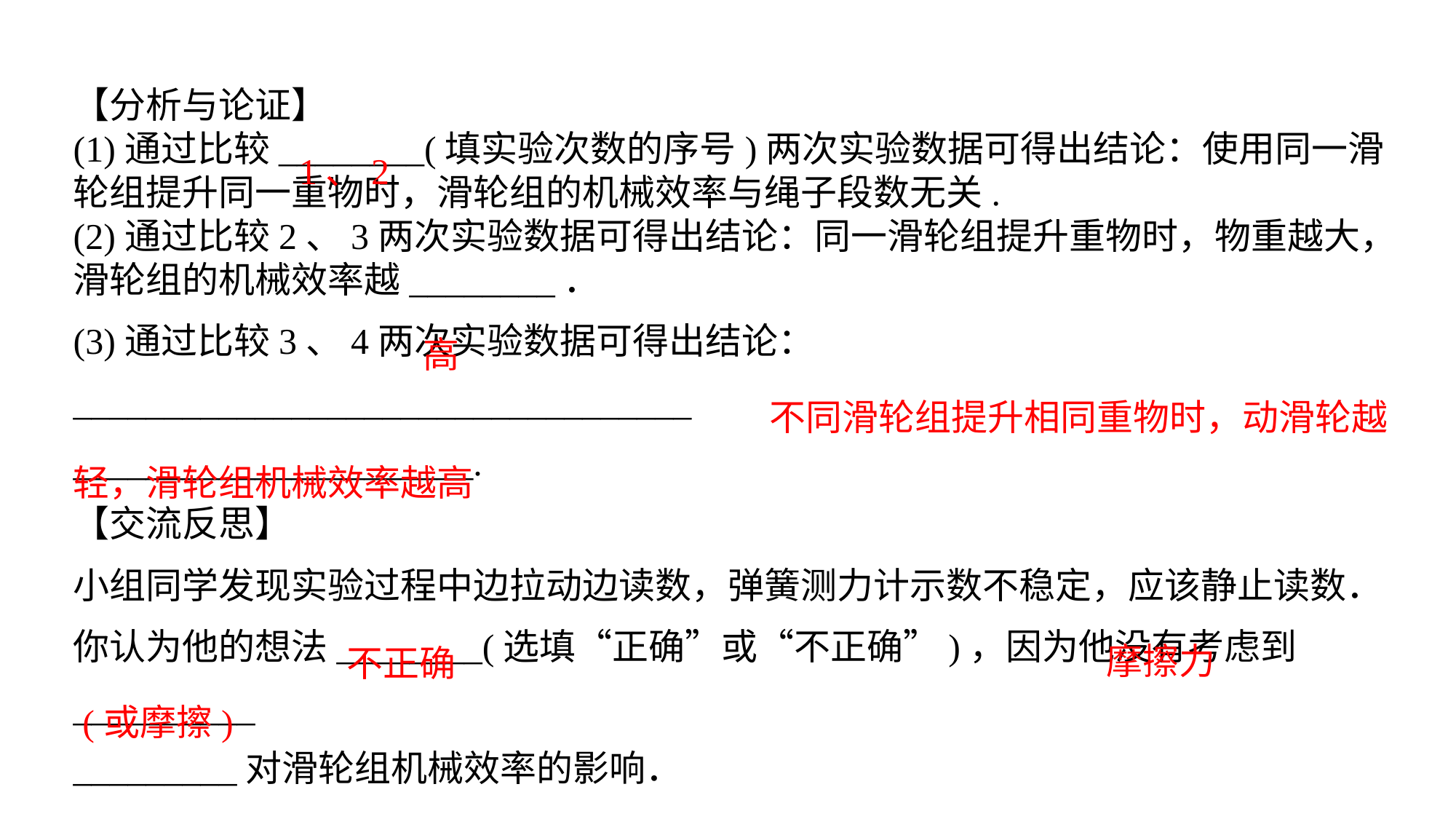

【分析与论证】(1)通过比较________(填实验次数的序号)两次实验数据可得出结论：使用同一滑轮组提升同一重物时，滑轮组的机械效率与绳子段数无关. (2)通过比较2、3两次实验数据可得出结论：同一滑轮组提升重物时，物重越大，滑轮组的机械效率越________．(3)通过比较3、4两次实验数据可得出结论：__________________________________
______________________.
【交流反思】小组同学发现实验过程中边拉动边读数，弹簧测力计示数不稳定，应该静止读数．
你认为他的想法________(选填“正确”或“不正确”)，因为他没有考虑到__________
_________对滑轮组机械效率的影响．
1、2
高
                                                                                    不同滑轮组提升相同重物时，动滑轮越轻，滑轮组机械效率越高
                                                                                                                            摩擦力
(或摩擦)
不正确